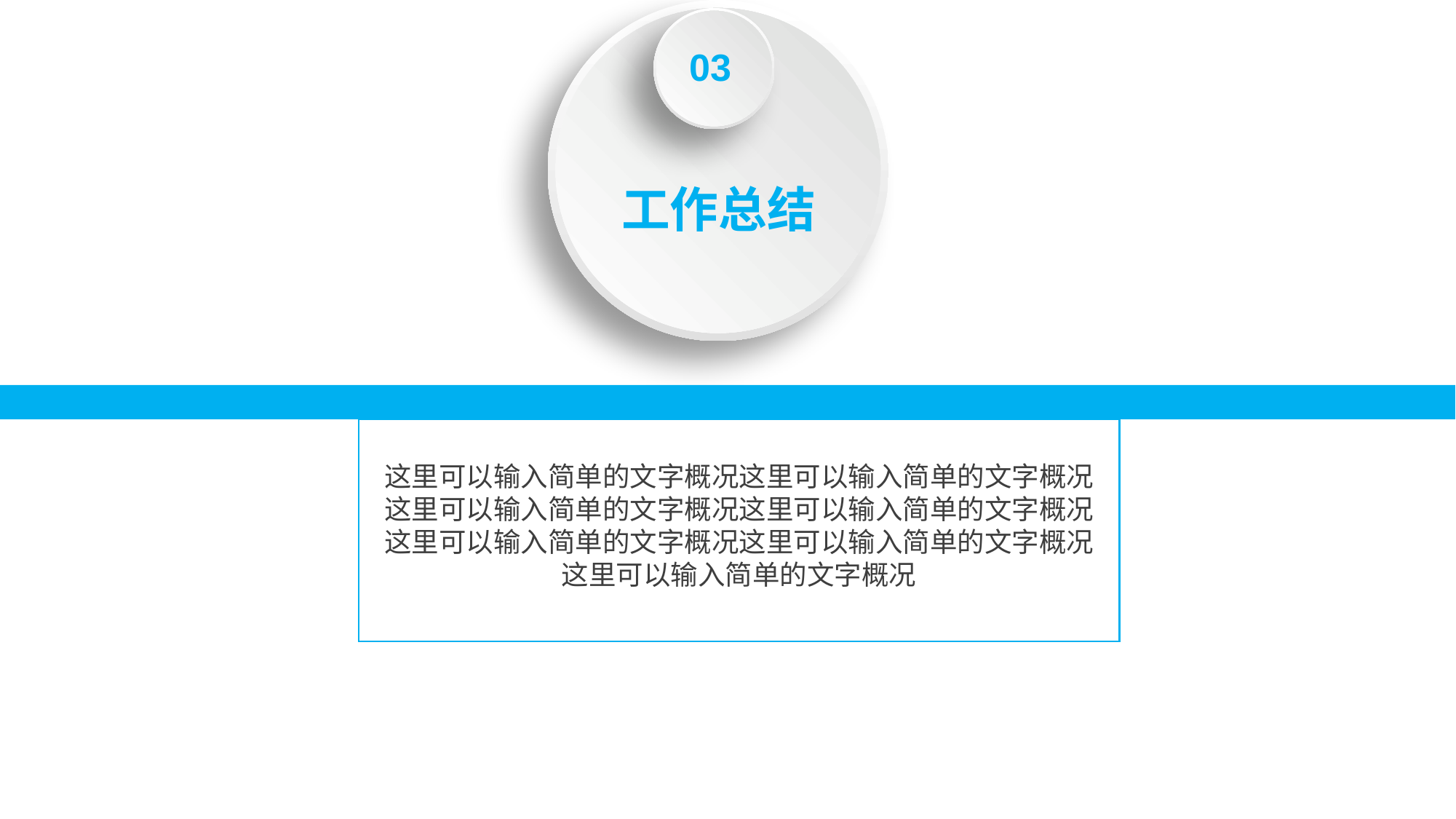

工作总结

03

这里可以输入简单的文字概况这里可以输入简单的文字概况
这里可以输入简单的文字概况这里可以输入简单的文字概况
这里可以输入简单的文字概况这里可以输入简单的文字概况
这里可以输入简单的文字概况